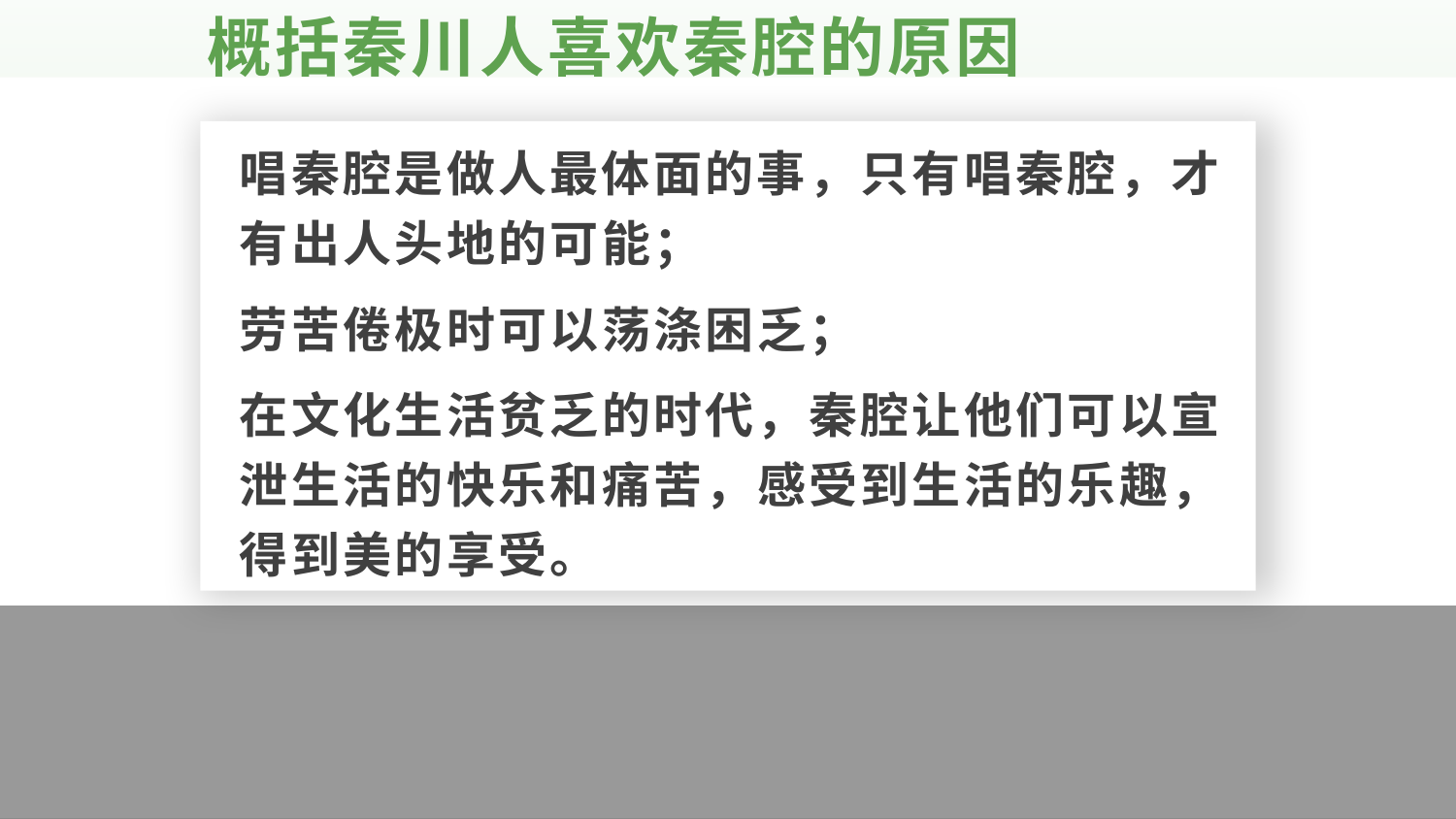

概括秦川人喜欢秦腔的原因

唱秦腔是做人最体面的事，只有唱秦腔，才有出人头地的可能；
劳苦倦极时可以荡涤困乏；
在文化生活贫乏的时代，秦腔让他们可以宣泄生活的快乐和痛苦，感受到生活的乐趣，得到美的享受。